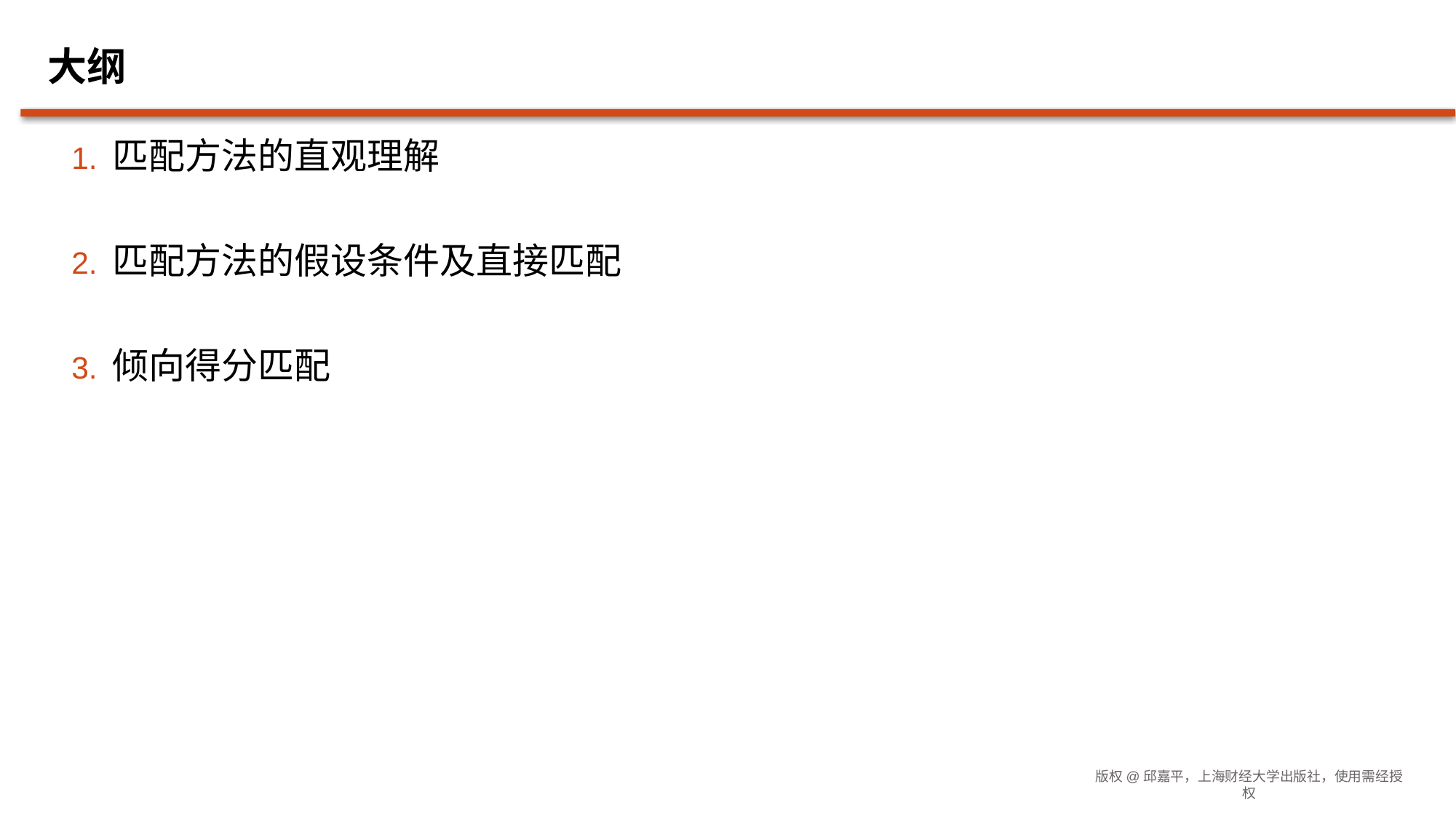

# 大纲
匹配方法的直观理解

匹配方法的假设条件及直接匹配

倾向得分匹配

版权@邱嘉平，上海财经大学出版社，使用需经授权